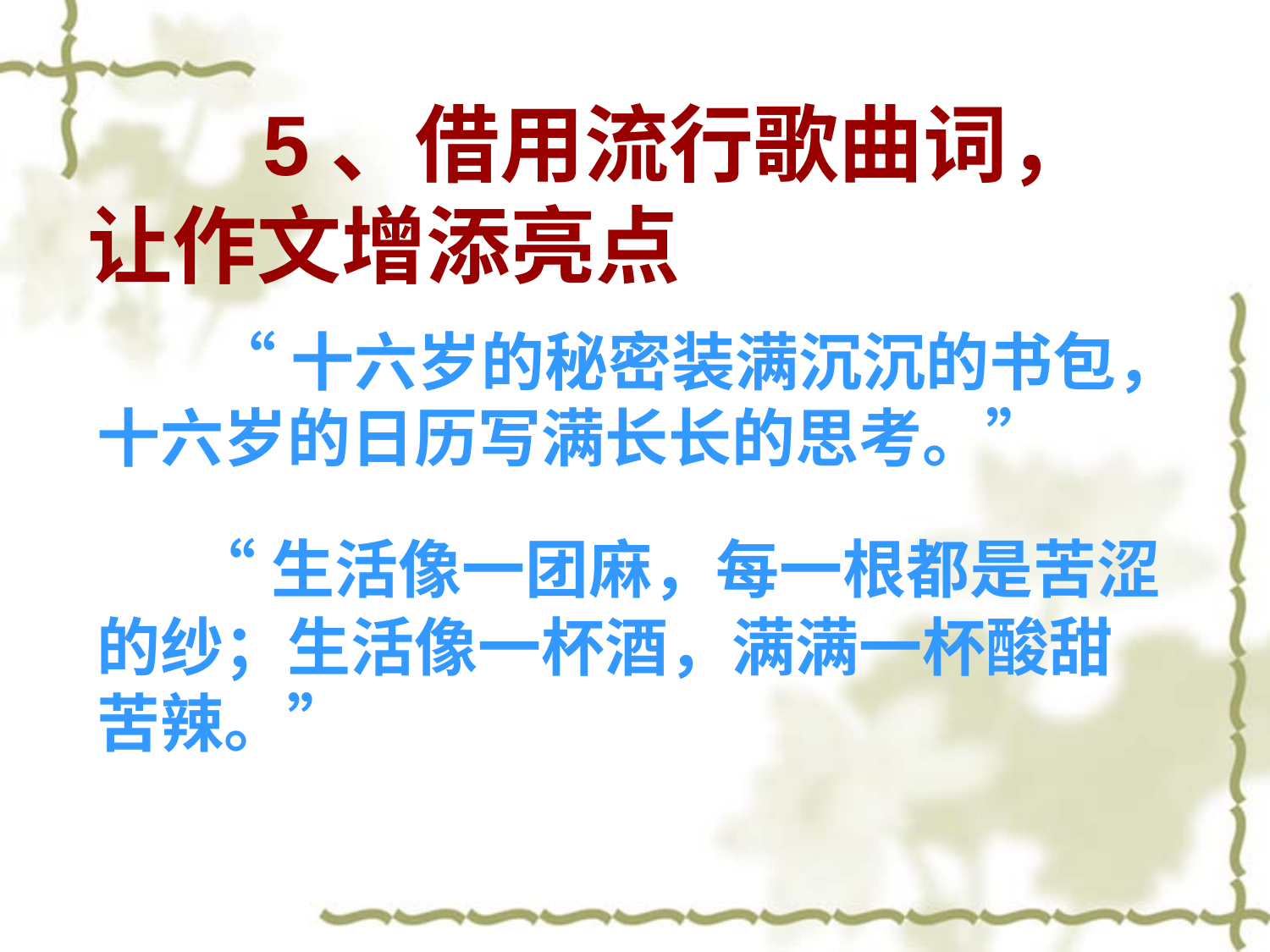

5、借用流行歌曲词，让作文增添亮点
        “十六岁的秘密装满沉沉的书包，十六岁的日历写满长长的思考。”
      “生活像一团麻，每一根都是苦涩的纱；生活像一杯酒，满满一杯酸甜苦辣。”
59